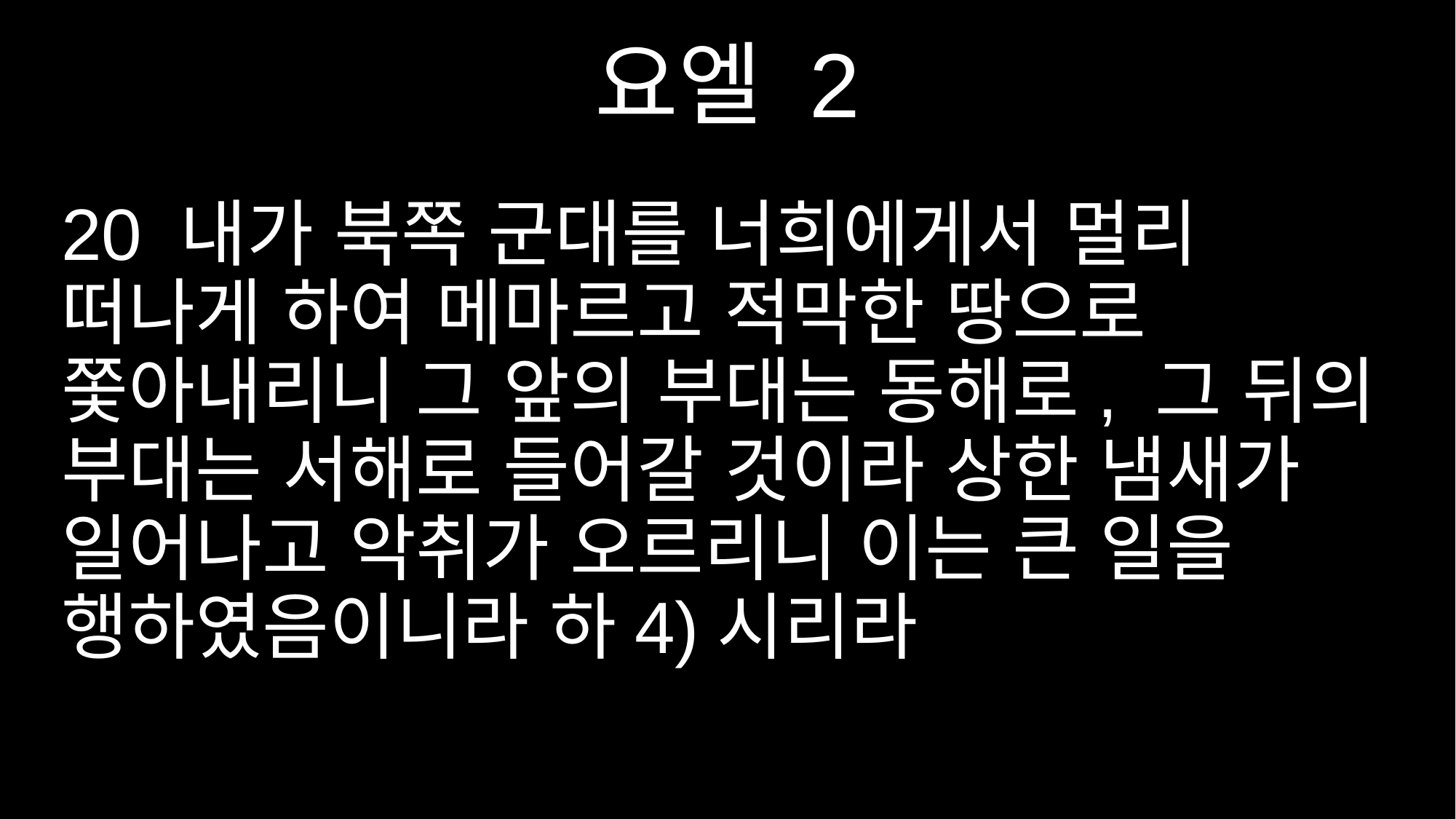

요엘 2
20 내가 북쪽 군대를 너희에게서 멀리 떠나게 하여 메마르고 적막한 땅으로 쫓아내리니 그 앞의 부대는 동해로, 그 뒤의 부대는 서해로 들어갈 것이라 상한 냄새가 일어나고 악취가 오르리니 이는 큰 일을 행하였음이니라 하4)시리라